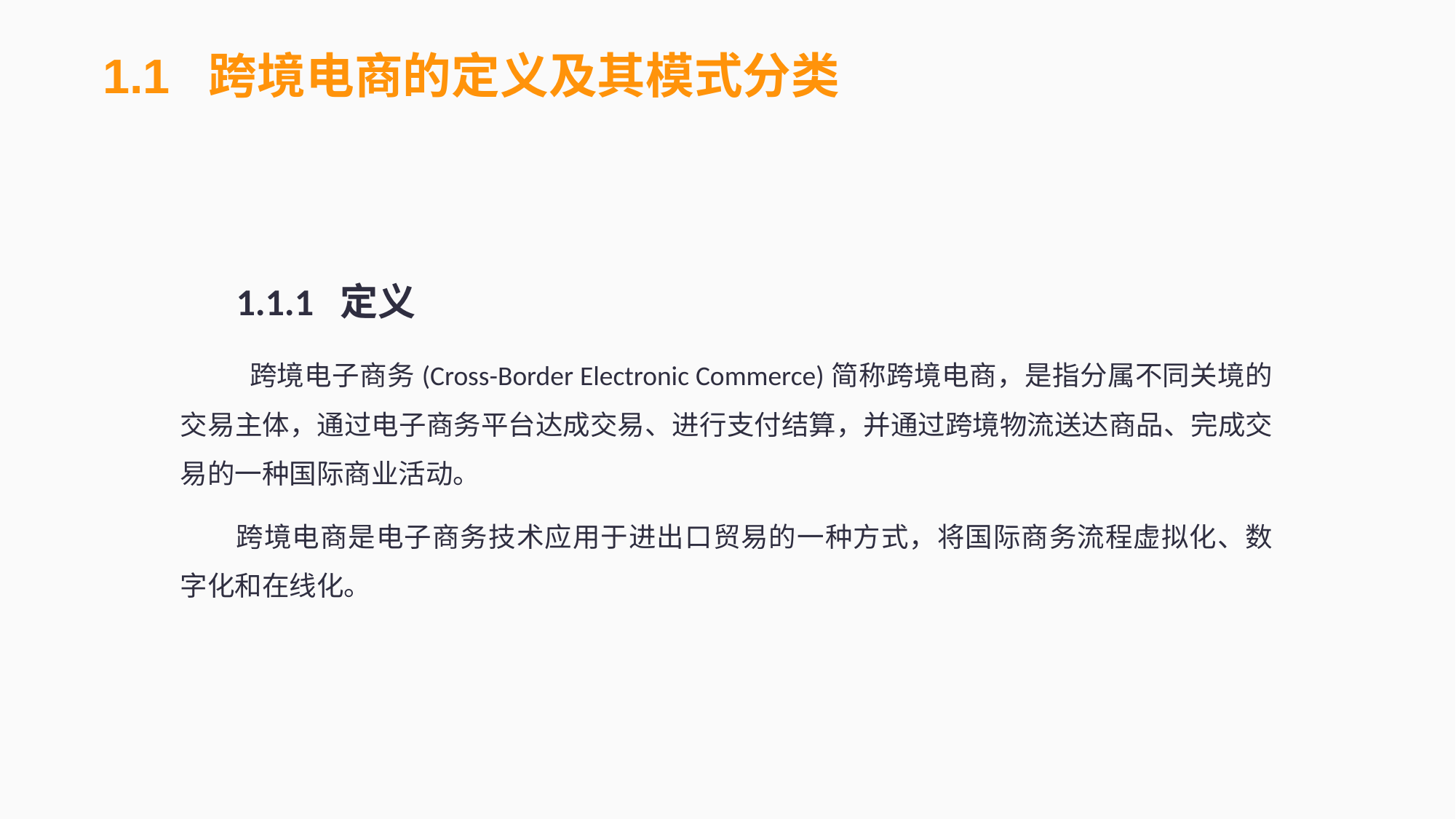

1.1  跨境电商的定义及其模式分类
1.1.1  定义
 跨境电子商务(Cross-Border Electronic Commerce)简称跨境电商，是指分属不同关境的交易主体，通过电子商务平台达成交易、进行支付结算，并通过跨境物流送达商品、完成交易的一种国际商业活动。
跨境电商是电子商务技术应用于进出口贸易的一种方式，将国际商务流程虚拟化、数字化和在线化。